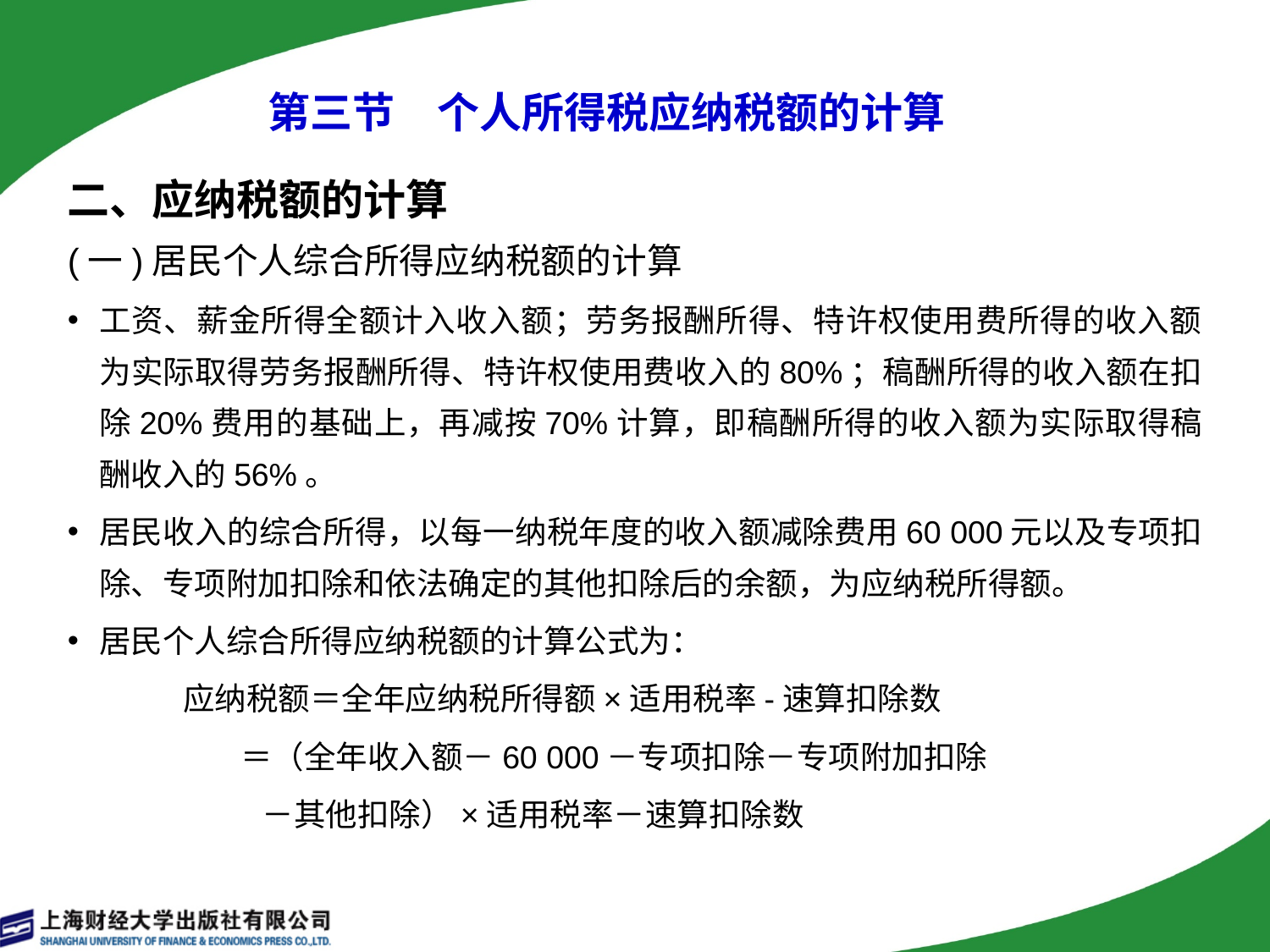

# 第三节　个人所得税应纳税额的计算
二、应纳税额的计算
(一)居民个人综合所得应纳税额的计算
工资、薪金所得全额计入收入额；劳务报酬所得、特许权使用费所得的收入额为实际取得劳务报酬所得、特许权使用费收入的80%；稿酬所得的收入额在扣除20%费用的基础上，再减按70%计算，即稿酬所得的收入额为实际取得稿酬收入的56%。
居民收入的综合所得，以每一纳税年度的收入额减除费用60 000元以及专项扣除、专项附加扣除和依法确定的其他扣除后的余额，为应纳税所得额。
居民个人综合所得应纳税额的计算公式为：
               应纳税额＝全年应纳税所得额×适用税率-速算扣除数
                       ＝（全年收入额－60 000－专项扣除－专项附加扣除
                          －其他扣除）×适用税率－速算扣除数